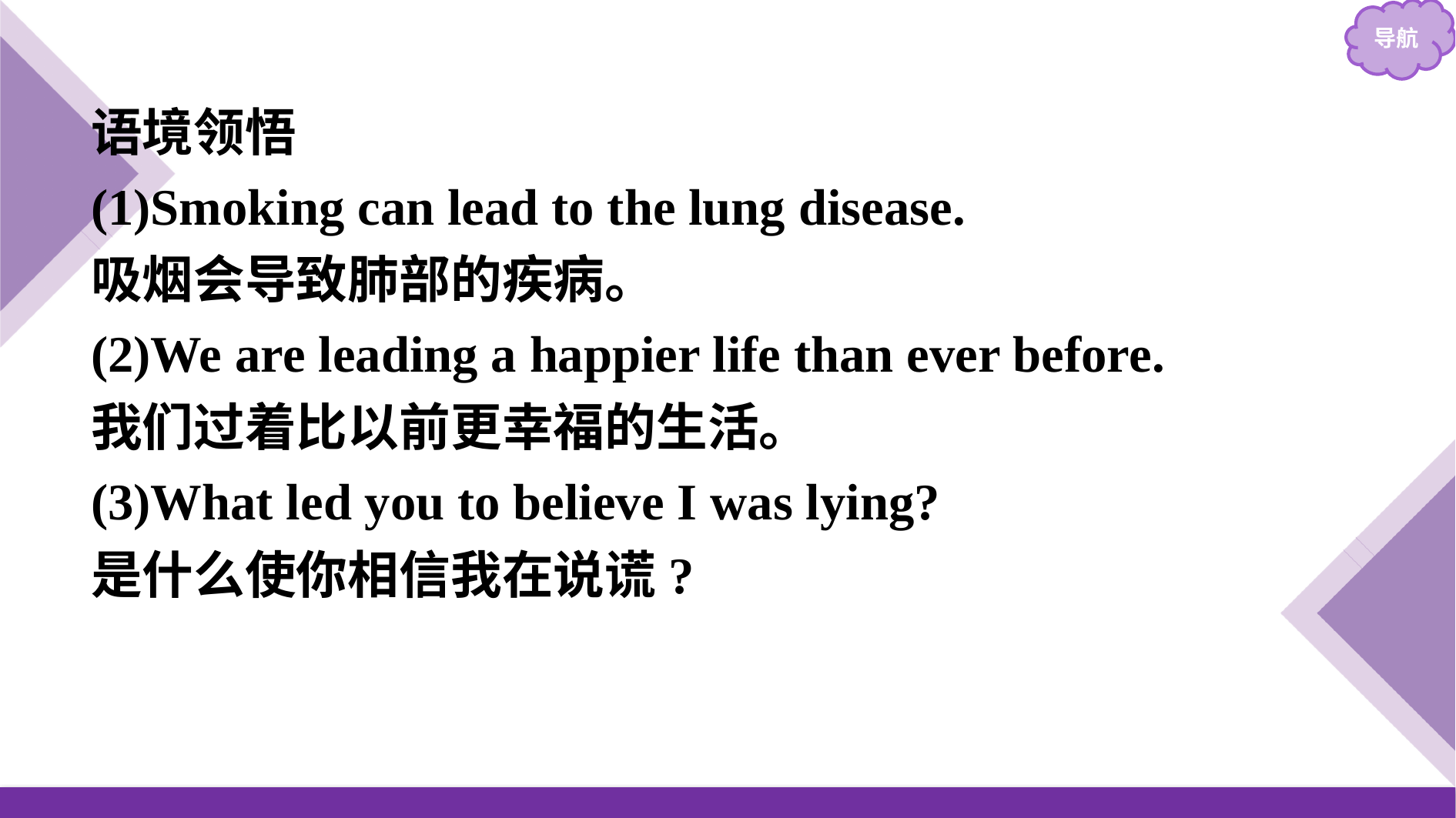

语境领悟
(1)Smoking can lead to the lung disease.
吸烟会导致肺部的疾病。
(2)We are leading a happier life than ever before.
我们过着比以前更幸福的生活。
(3)What led you to believe I was lying?
是什么使你相信我在说谎?